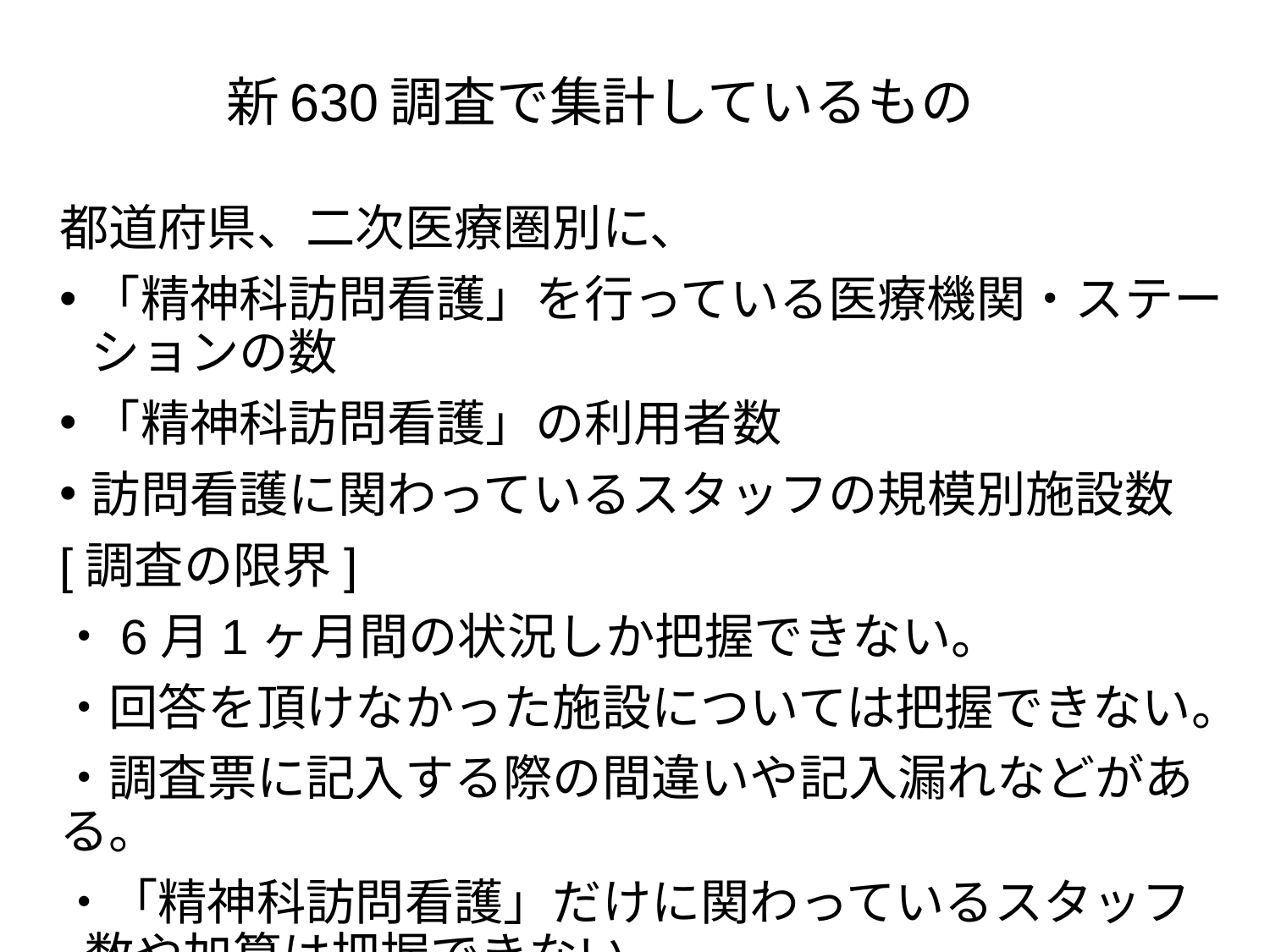

# 新630調査で集計しているもの
都道府県、二次医療圏別に、
「精神科訪問看護」を行っている医療機関・ステーションの数
「精神科訪問看護」の利用者数
訪問看護に関わっているスタッフの規模別施設数
[調査の限界]
・6月1ヶ月間の状況しか把握できない。
・回答を頂けなかった施設については把握できない。
・調査票に記入する際の間違いや記入漏れなどがある。
・「精神科訪問看護」だけに関わっているスタッフ数や加算は把握できない